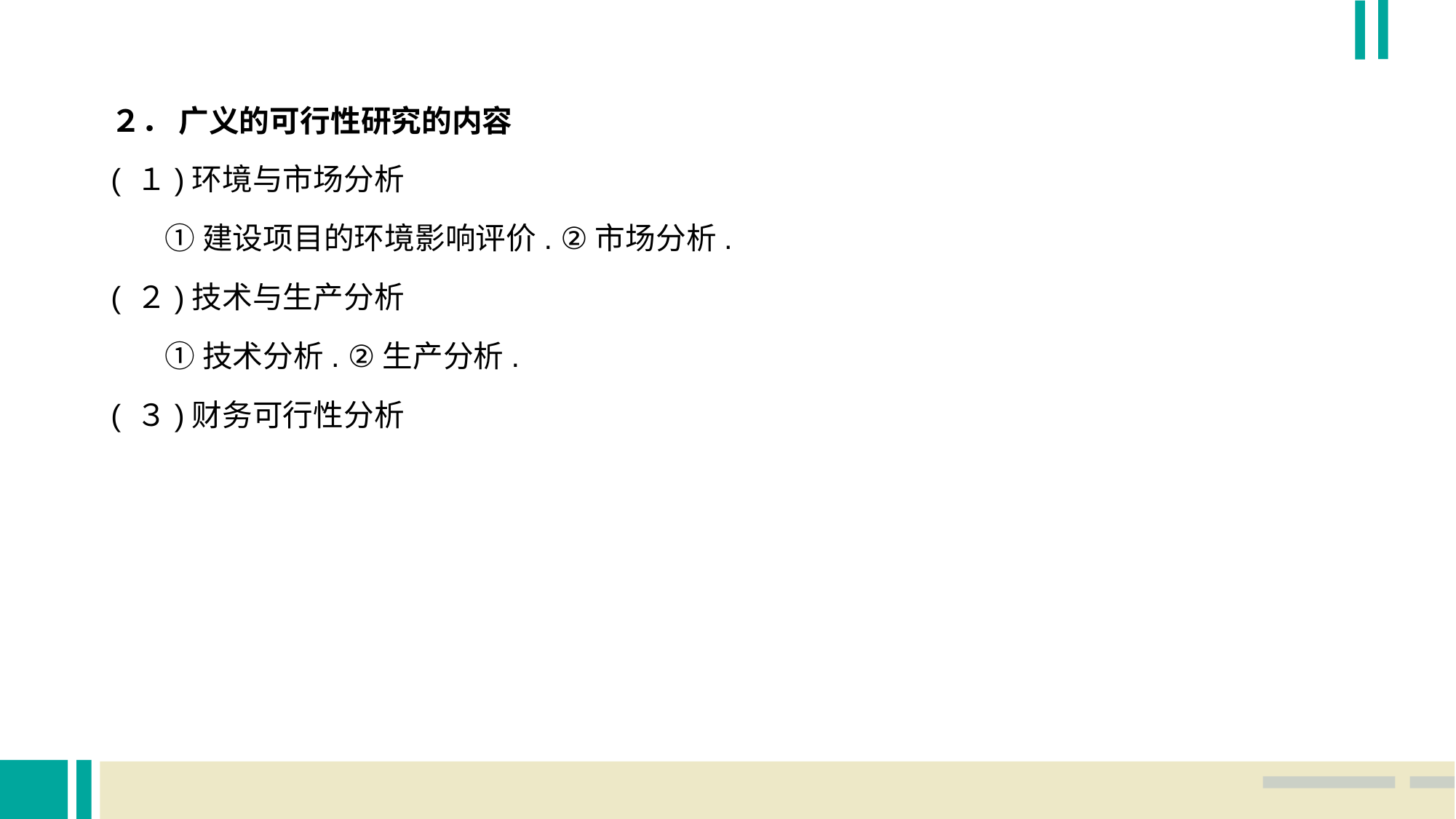

２． 广义的可行性研究的内容
( １)环境与市场分析
        ①建设项目的环境影响评价. ②市场分析.
( ２)技术与生产分析
        ①技术分析. ②生产分析.
( ３)财务可行性分析